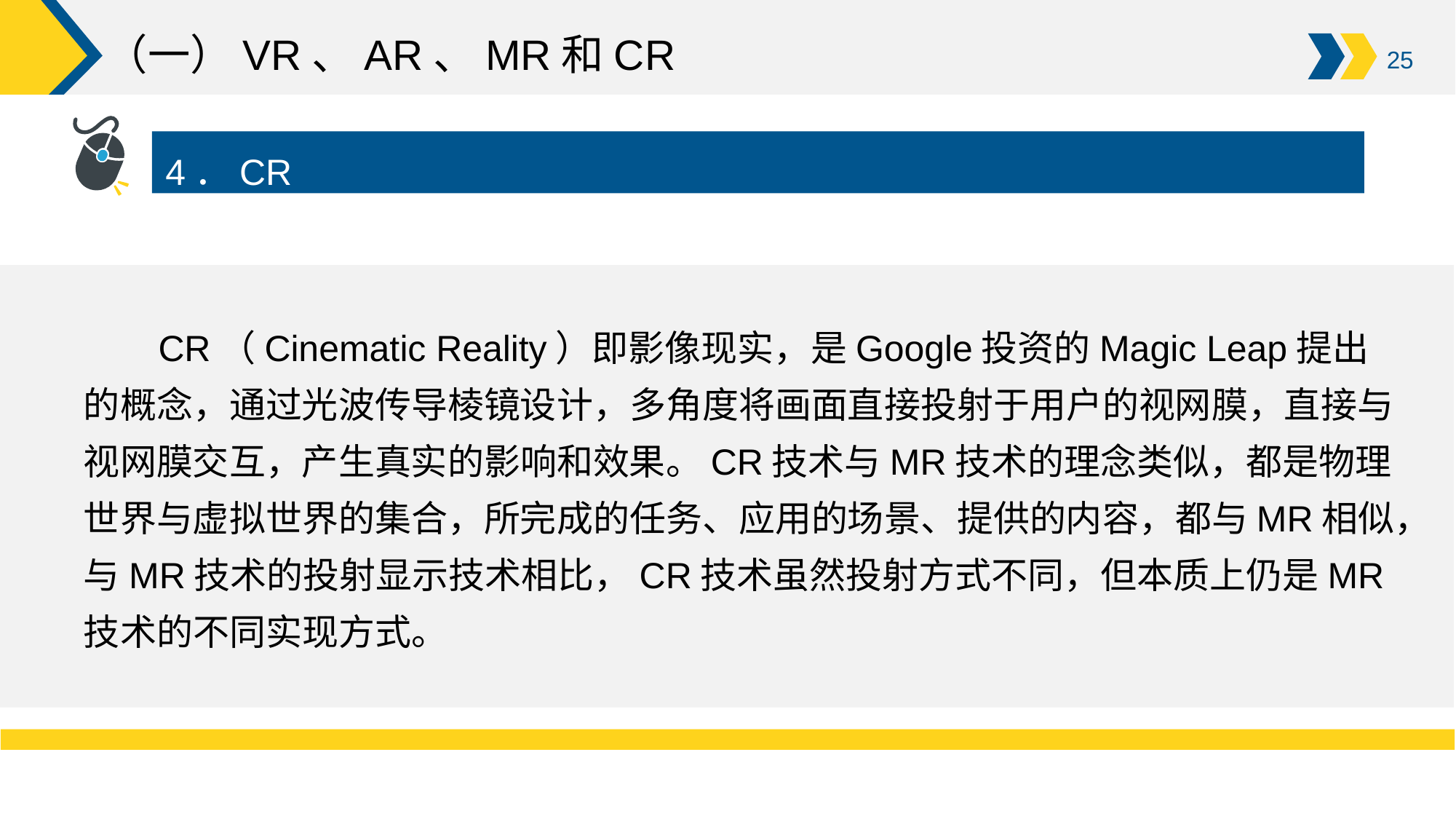

# （一）VR、AR、MR和CR

4．CR

CR（Cinematic Reality）即影像现实，是Google投资的Magic Leap提出的概念，通过光波传导棱镜设计，多角度将画面直接投射于用户的视网膜，直接与视网膜交互，产生真实的影响和效果。CR技术与MR技术的理念类似，都是物理世界与虚拟世界的集合，所完成的任务、应用的场景、提供的内容，都与MR相似，与MR技术的投射显示技术相比，CR技术虽然投射方式不同，但本质上仍是MR技术的不同实现方式。